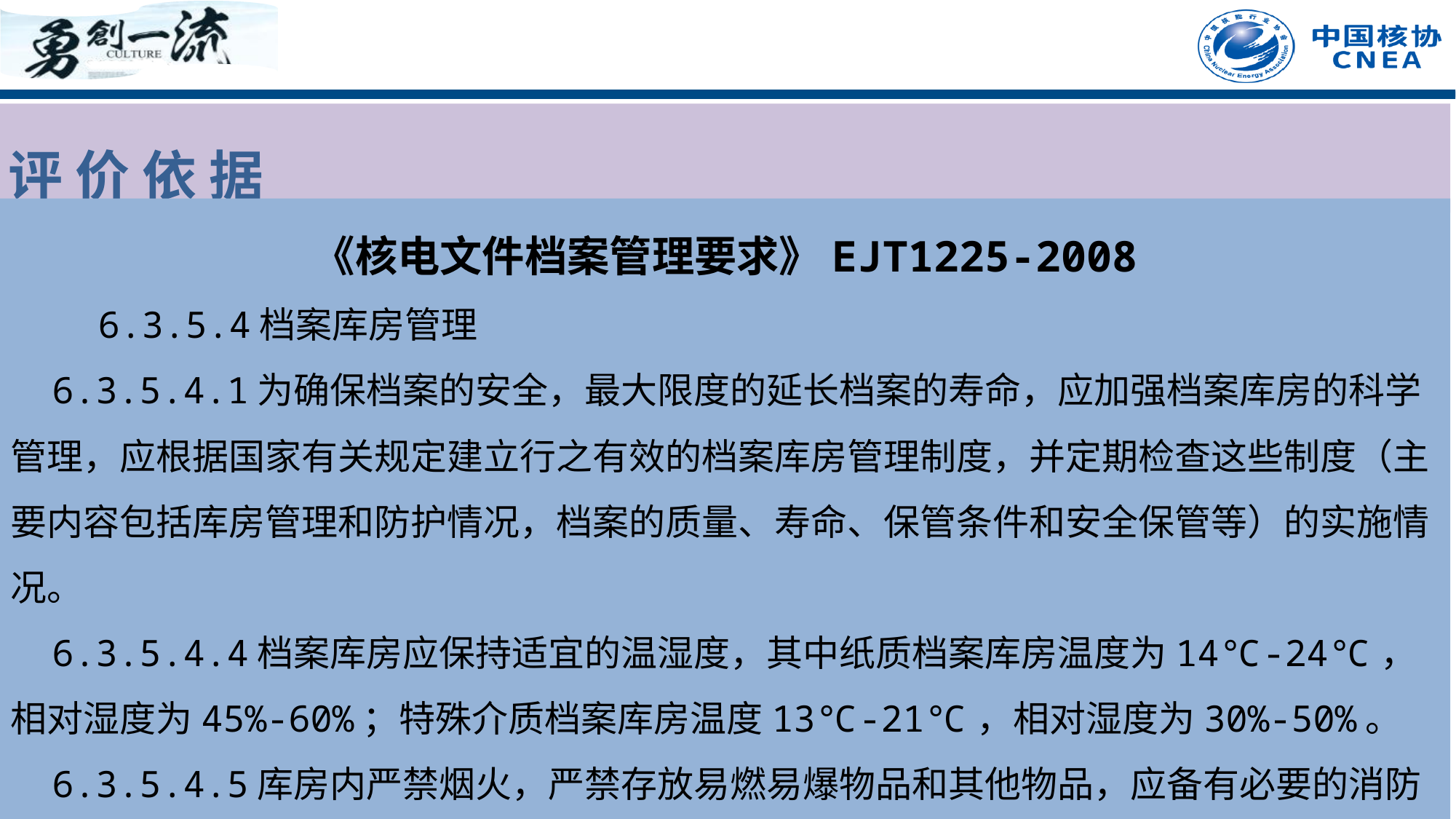

评 价 依 据
《核电文件档案管理要求》EJT1225-2008
    6.3.5.4档案库房管理
    6.3.5.4.1为确保档案的安全，最大限度的延长档案的寿命，应加强档案库房的科学管理，应根据国家有关规定建立行之有效的档案库房管理制度，并定期检查这些制度（主要内容包括库房管理和防护情况，档案的质量、寿命、保管条件和安全保管等）的实施情况。
    6.3.5.4.4档案库房应保持适宜的温湿度，其中纸质档案库房温度为14℃-24℃，相对湿度为45%-60%；特殊介质档案库房温度13℃-21℃，相对湿度为30%-50%。
    6.3.5.4.5库房内严禁烟火，严禁存放易燃易爆物品和其他物品，应备有必要的消防器材，并定期进行检查，保持完好。